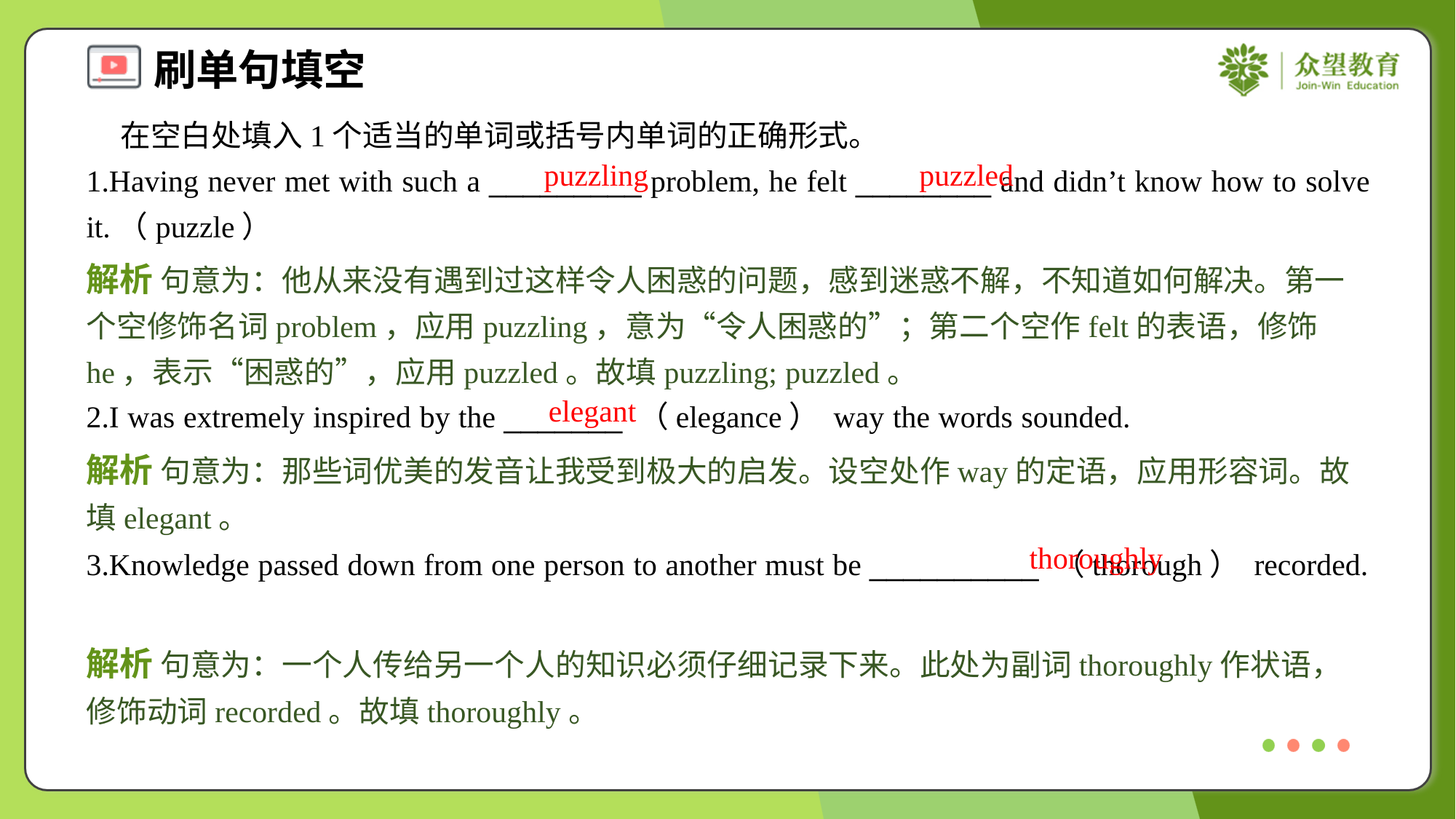

在空白处填入1个适当的单词或括号内单词的正确形式。
1.Having never met with such a _________ problem, he felt ________ and didn’t know how to solve it.（puzzle）
puzzling
puzzled
解析 句意为：他从来没有遇到过这样令人困惑的问题，感到迷惑不解，不知道如何解决。第一个空修饰名词problem，应用puzzling，意为“令人困惑的”；第二个空作felt的表语，修饰he，表示“困惑的”，应用puzzled。故填puzzling; puzzled。
elegant
2.I was extremely inspired by the _______ （elegance） way the words sounded.
解析 句意为：那些词优美的发音让我受到极大的启发。设空处作way的定语，应用形容词。故填elegant。
thoroughly
3.Knowledge passed down from one person to another must be __________ （thorough） recorded.
解析 句意为：一个人传给另一个人的知识必须仔细记录下来。此处为副词thoroughly作状语，修饰动词recorded。故填thoroughly。